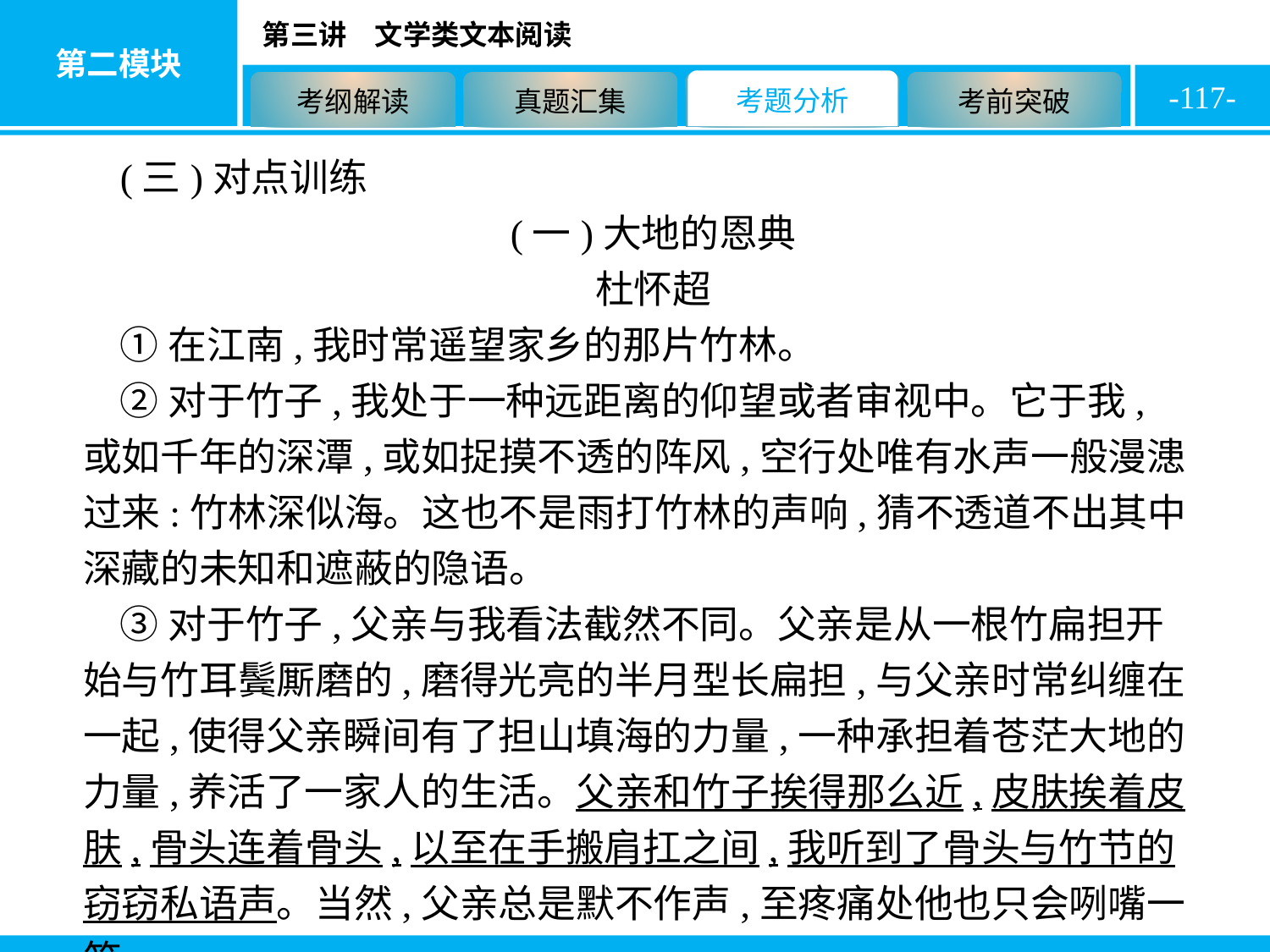

-117-
(三)对点训练
(一)大地的恩典
杜怀超
①在江南,我时常遥望家乡的那片竹林。
②对于竹子,我处于一种远距离的仰望或者审视中。它于我,或如千年的深潭,或如捉摸不透的阵风,空行处唯有水声一般漫漶过来:竹林深似海。这也不是雨打竹林的声响,猜不透道不出其中深藏的未知和遮蔽的隐语。
③对于竹子,父亲与我看法截然不同。父亲是从一根竹扁担开始与竹耳鬓厮磨的,磨得光亮的半月型长扁担,与父亲时常纠缠在一起,使得父亲瞬间有了担山填海的力量,一种承担着苍茫大地的力量,养活了一家人的生活。父亲和竹子挨得那么近,皮肤挨着皮肤,骨头连着骨头,以至在手搬肩扛之间,我听到了骨头与竹节的窃窃私语声。当然,父亲总是默不作声,至疼痛处他也只会咧嘴一笑。